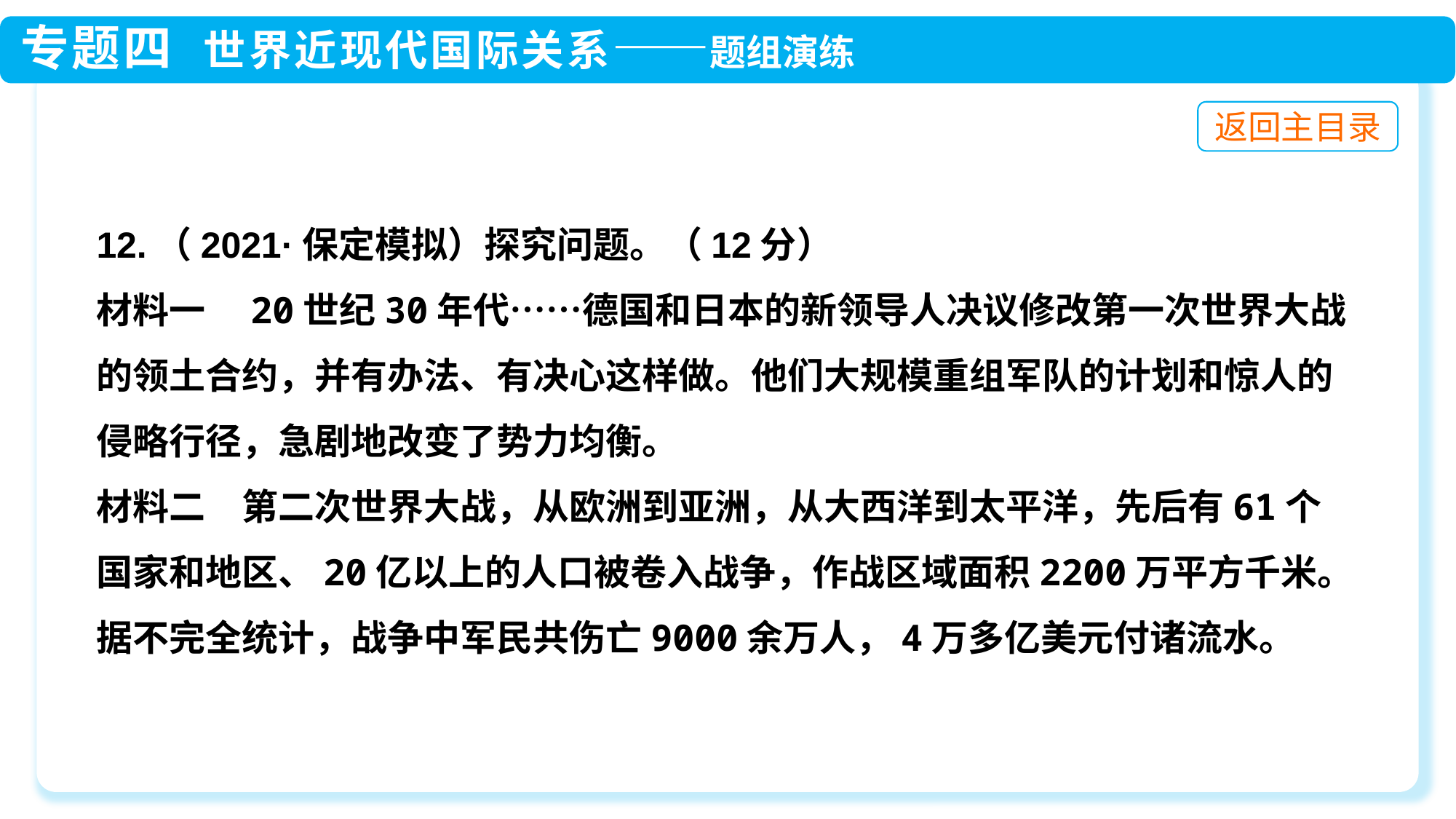

12.（2021·保定模拟）探究问题。（12分）
材料一　20世纪30年代……德国和日本的新领导人决议修改第一次世界大战的领土合约，并有办法、有决心这样做。他们大规模重组军队的计划和惊人的侵略行径，急剧地改变了势力均衡。
材料二　第二次世界大战，从欧洲到亚洲，从大西洋到太平洋，先后有61个国家和地区、20亿以上的人口被卷入战争，作战区域面积2200万平方千米。据不完全统计，战争中军民共伤亡9000余万人，4万多亿美元付诸流水。